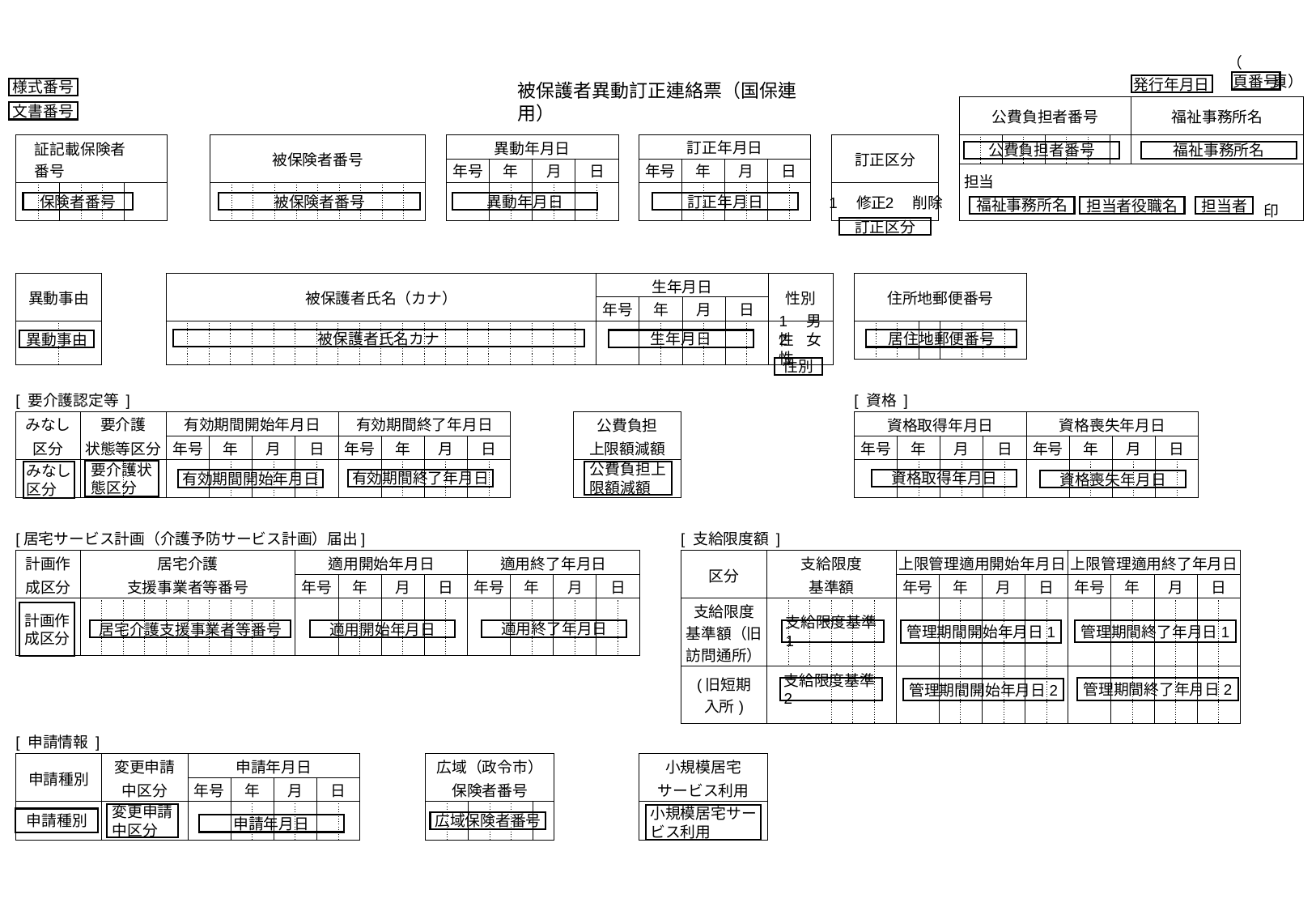

（　　　　　頁）
頁番号
発行年月日
様式番号
被保護者異動訂正連絡票（国保連用）
| 公費負担者番号 |  |  |  |  |  |  |  | 福祉事務所名 |  |  |  |  |  |  |  |
| --- | --- | --- | --- | --- | --- | --- | --- | --- | --- | --- | --- | --- | --- | --- | --- |
|  |  |  |  |  |  |  |  |  |  |  |  |  |  |  |  |
| 担当 |  |  |  |  |  |  |  |  |  |  |  |  |  |  |  |
|  |  |  |  |  |  |  |  |  |  |  |  |  | 印 |  |  |
文書番号
| 証記載保険者 番号 |  |  |  |  |  |
| --- | --- | --- | --- | --- | --- |
|  |  |  |  |  |  |
| 被保険者番号 |  |  |  |  |  |  |  |  |  |
| --- | --- | --- | --- | --- | --- | --- | --- | --- | --- |
|  |  |  |  |  |  |  |  |  |  |
| 異動年月日 |  |  |  |  |  |  |  |
| --- | --- | --- | --- | --- | --- | --- | --- |
| 年号 |  | 年 |  | 月 |  | 日 |  |
|  |  |  |  |  |  |  |  |
| 訂正年月日 |  |  |  |  |  |  |  |
| --- | --- | --- | --- | --- | --- | --- | --- |
| 年号 |  | 年 |  | 月 |  | 日 |  |
|  |  |  |  |  |  |  |  |
| 訂正区分 |  |  |  |  |
| --- | --- | --- | --- | --- |
|  |  |  |  |  |
公費負担者番号
福祉事務所名
2　削除
1　修正
保険者番号
被保険者番号
異動年月日
訂正年月日
福祉事務所名
担当者役職名
担当者
訂正区分
| 異動事由 |  |  |  |
| --- | --- | --- | --- |
|  |  |  |  |
|  |  |  |  |
| 被保護者氏名（カナ） |  |  |  |  |  |  |  |  |  |  |  |  |  |  |  |  |  |  |  | 生年月日 |  |  |  |  |  |  |  | 性別 |  |  |
| --- | --- | --- | --- | --- | --- | --- | --- | --- | --- | --- | --- | --- | --- | --- | --- | --- | --- | --- | --- | --- | --- | --- | --- | --- | --- | --- | --- | --- | --- | --- |
|  |  |  |  |  |  |  |  |  |  |  |  |  |  |  |  |  |  |  |  | 年号 |  | 年 |  | 月 |  | 日 |  |  |  |  |
|  |  |  |  |  |  |  |  |  |  |  |  |  |  |  |  |  |  |  |  |  |  |  |  |  |  |  |  |  |  |  |
|  |  |  |  |  |  |  |  |  |  |  |  |  |  |  |  |  |  |  |  |  |  |  |  |  |  |  |  |  |  |  |
| 住所地郵便番号 |  |  |  |  |  |  |  |
| --- | --- | --- | --- | --- | --- | --- | --- |
|  |  |  | - |  |  |  |  |
1　男性
被保護者氏名カナ
居住地郵便番号
生年月日
異動事由
2　女性
性別
[ 要介護認定等 ]
[ 資格 ]
| みなし |  |  | 要介護 |  |  |  | 有効期間開始年月日 |  |  |  |  |  |  |  | 有効期間終了年月日 |  |  |  |  |  |  |  |
| --- | --- | --- | --- | --- | --- | --- | --- | --- | --- | --- | --- | --- | --- | --- | --- | --- | --- | --- | --- | --- | --- | --- |
| 区分 |  |  | 状態等区分 |  |  |  | 年号 |  | 年 |  | 月 |  | 日 |  | 年号 |  | 年 |  | 月 |  | 日 |  |
|  |  |  |  |  |  |  |  |  |  |  |  |  |  |  |  |  |  |  |  |  |  |  |
| 公費負担 |  |  |  |  |
| --- | --- | --- | --- | --- |
| 上限額減額 |  |  |  |  |
|  |  |  |  |  |
| 資格取得年月日 |  |  |  |  |  |  |  | 資格喪失年月日 |  |  |  |  |  |  |  |
| --- | --- | --- | --- | --- | --- | --- | --- | --- | --- | --- | --- | --- | --- | --- | --- |
| 年号 |  | 年 |  | 月 |  | 日 |  | 年号 |  | 年 |  | 月 |  | 日 |  |
|  |  |  |  |  |  |  |  |  |  |  |  |  |  |  |  |
要介護状態区分
公費負担上限額減額
みなし区分
有効期間終了年月日
資格取得年月日
有効期間開始年月日
資格喪失年月日
[居宅サービス計画（介護予防サービス計画）届出]
[ 支給限度額 ]
| 計画作 |  |  | 居宅介護 |  |  |  |  |  |  |  |  |  | 適用開始年月日 |  |  |  |  |  |  |  | 適用終了年月日 |  |  |  |  |  |  |  |
| --- | --- | --- | --- | --- | --- | --- | --- | --- | --- | --- | --- | --- | --- | --- | --- | --- | --- | --- | --- | --- | --- | --- | --- | --- | --- | --- | --- | --- |
| 成区分 |  |  | 支援事業者等番号 |  |  |  |  |  |  |  |  |  | 年号 |  | 年 |  | 月 |  | 日 |  | 年号 |  | 年 |  | 月 |  | 日 |  |
|  |  |  |  |  |  |  |  |  |  |  |  |  |  |  |  |  |  |  |  |  |  |  |  |  |  |  |  |  |
| 区分 | 支給限度 |  |  |  |  |  | 上限管理適用開始年月日 |  |  |  |  |  |  |  | 上限管理適用終了年月日 |  |  |  |  |  |  |  |
| --- | --- | --- | --- | --- | --- | --- | --- | --- | --- | --- | --- | --- | --- | --- | --- | --- | --- | --- | --- | --- | --- | --- |
|  | 基準額 |  |  |  |  |  | 年号 |  | 年 |  | 月 |  | 日 |  | 年号 |  | 年 |  | 月 |  | 日 |  |
| 支給限度 基準額（旧 訪問通所） |  |  |  |  |  |  |  |  |  |  |  |  |  |  |  |  |  |  |  |  |  |  |
| (旧短期 入所) |  |  |  |  |  |  |  |  |  |  |  |  |  |  |  |  |  |  |  |  |  |  |
計画作成区分
支給限度基準1
管理期間終了年月日1
適用終了年月日
居宅介護支援事業者等番号
適用開始年月日
管理期間開始年月日1
支給限度基準2
管理期間終了年月日2
管理期間開始年月日2
[ 申請情報 ]
| 申請種別 |  |  |  | 変更申請 |  |  |  | 申請年月日 |  |  |  |  |  |  |  |
| --- | --- | --- | --- | --- | --- | --- | --- | --- | --- | --- | --- | --- | --- | --- | --- |
|  |  |  |  | 中区分 |  |  |  | 年号 |  | 年 |  | 月 |  | 日 |  |
|  |  |  |  |  |  |  |  |  |  |  |  |  |  |  |  |
| 広域（政令市） |  |  |  |  |  |
| --- | --- | --- | --- | --- | --- |
| 保険者番号 |  |  |  |  |  |
|  |  |  |  |  |  |
| 小規模居宅 |
| --- |
| サービス利用 |
|  |
変更申請中区分
小規模居宅サービス利用
申請種別
広域保険者番号
申請年月日